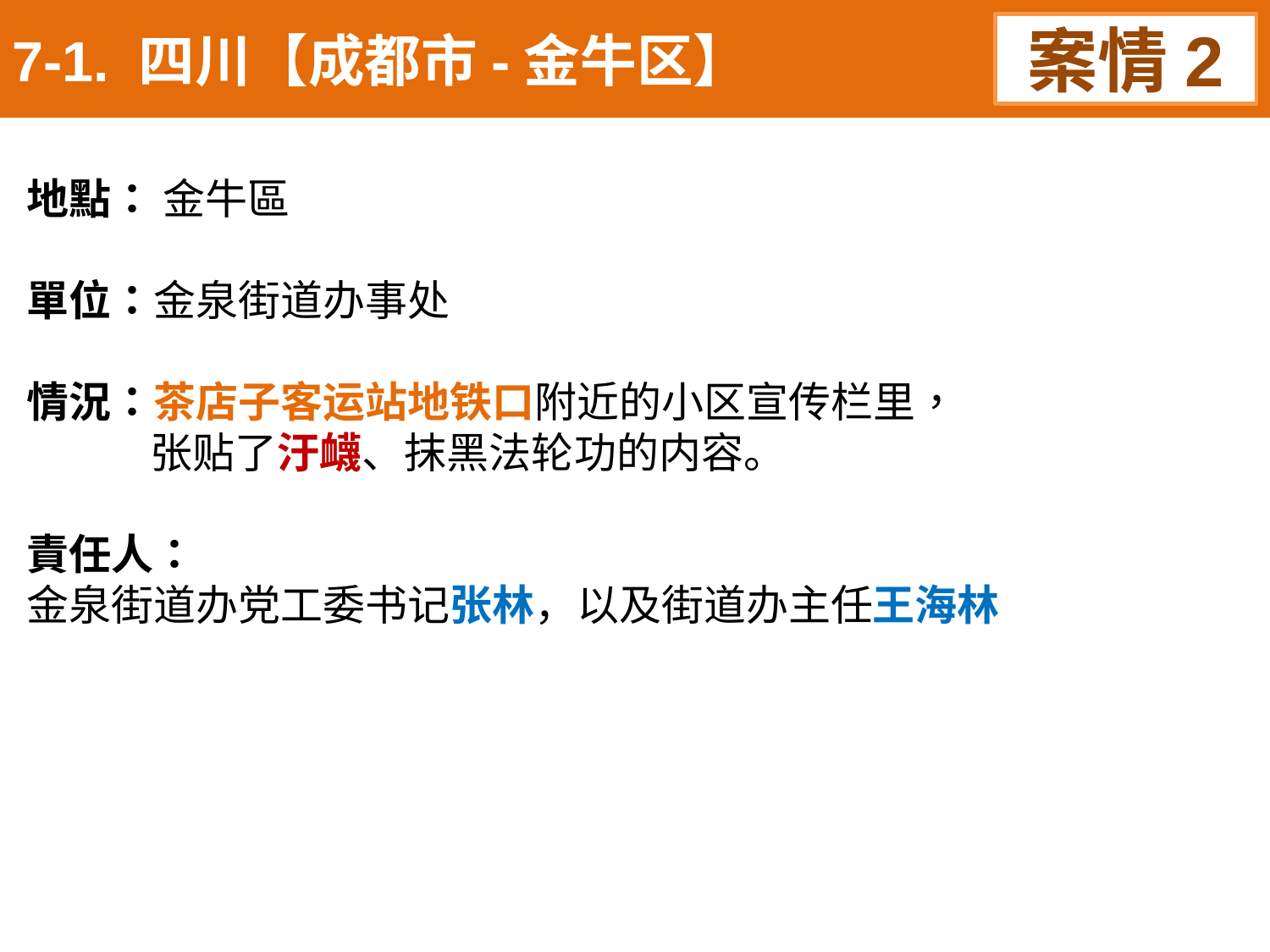

7-1. 四川【成都市-金牛区】
案情2

地點： 金牛區

單位：金泉街道办事处

情況：茶店子客运站地铁口附近的小区宣传栏里，
            张贴了汙衊、抹黑法轮功的内容。

責任人：
金泉街道办党工委书记张林，以及街道办主任王海林